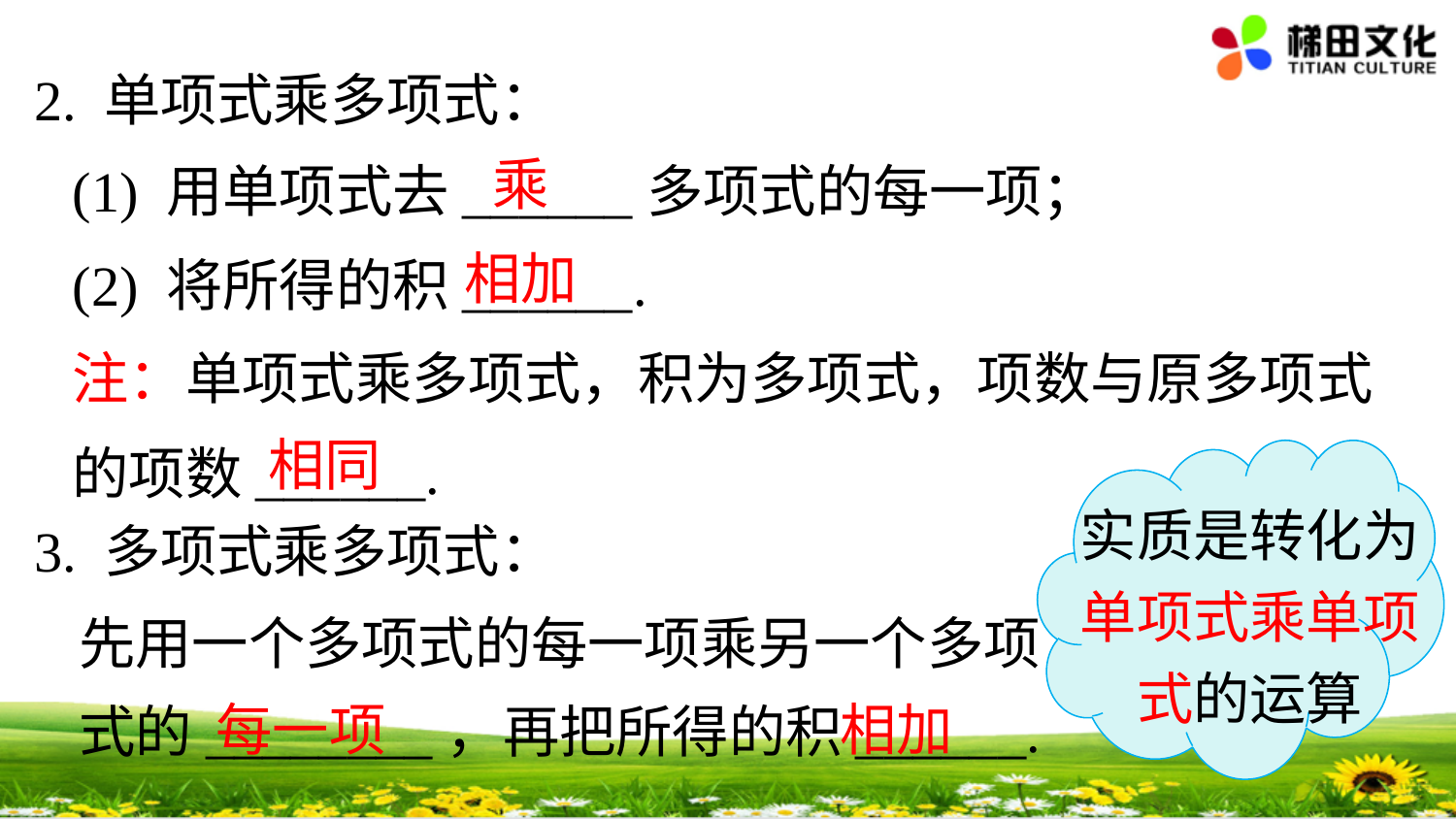

2. 单项式乘多项式：
(1) 用单项式去______多项式的每一项；
乘
(2) 将所得的积______.
相加
注：单项式乘多项式，积为多项式，项数与原多项式的项数______.
相同

实质是转化为单项式乘单项式的运算
3. 多项式乘多项式：
先用一个多项式的每一项乘另一个多项式的________，再把所得的积______.
每一项
相加